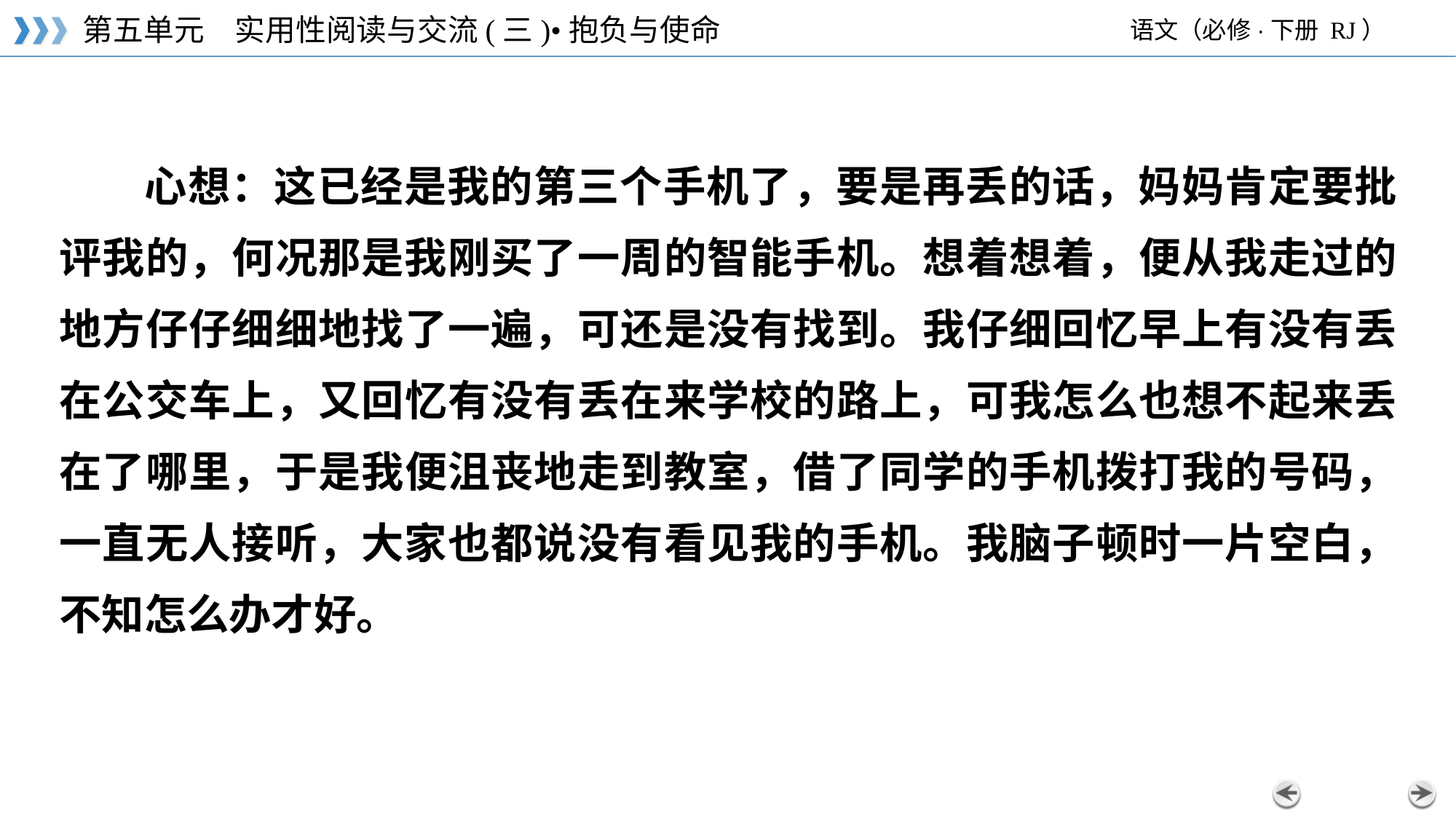

心想：这已经是我的第三个手机了，要是再丢的话，妈妈肯定要批评我的，何况那是我刚买了一周的智能手机。想着想着，便从我走过的地方仔仔细细地找了一遍，可还是没有找到。我仔细回忆早上有没有丢在公交车上，又回忆有没有丢在来学校的路上，可我怎么也想不起来丢在了哪里，于是我便沮丧地走到教室，借了同学的手机拨打我的号码，一直无人接听，大家也都说没有看见我的手机。我脑子顿时一片空白，不知怎么办才好。